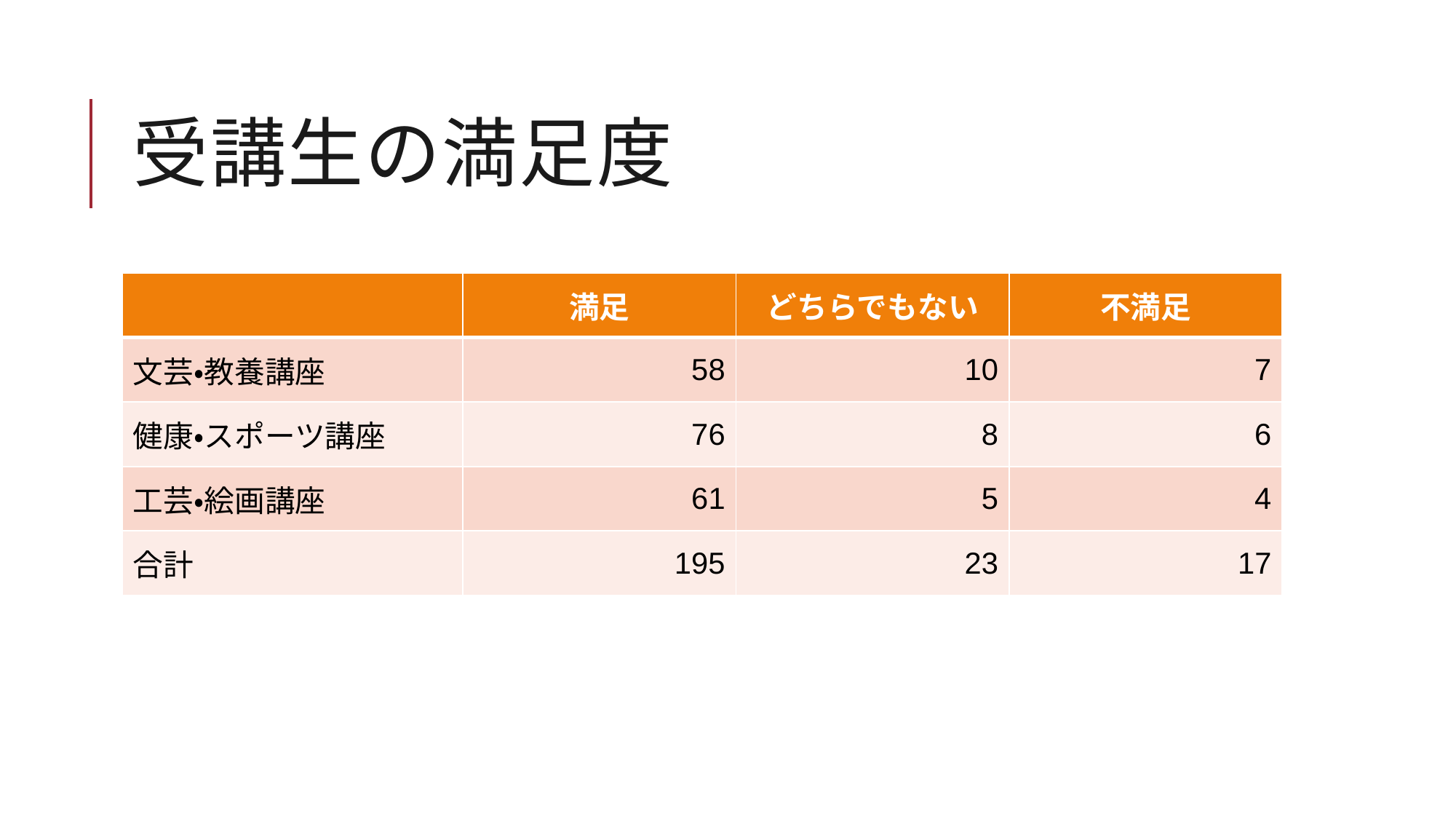

# 受講生の満足度
|  | 満足 | どちらでもない | 不満足 |
| --- | --- | --- | --- |
| 文芸・教養講座 | 58 | 10 | 7 |
| 健康・スポーツ講座 | 76 | 8 | 6 |
| 工芸・絵画講座 | 61 | 5 | 4 |
| 合計 | 195 | 23 | 17 |